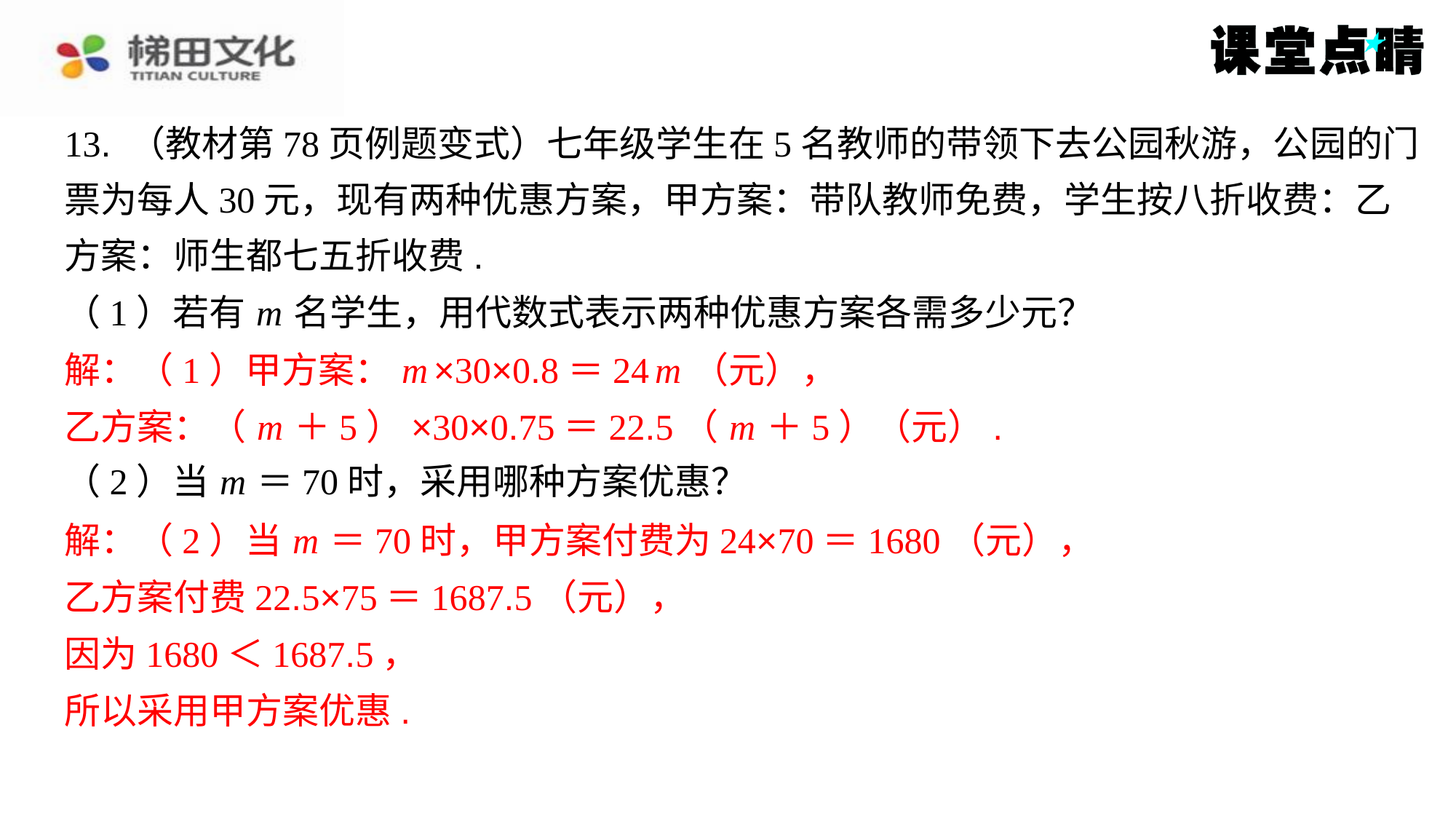

13. （教材第78页例题变式）七年级学生在5名教师的带领下去公园秋游，公园的门
票为每人30元，现有两种优惠方案，甲方案：带队教师免费，学生按八折收费：乙
方案：师生都七五折收费.
（1）若有 m 名学生，用代数式表示两种优惠方案各需多少元？
解：（1）甲方案： m ×30×0.8＝24 m （元），
乙方案：（ m ＋5）×30×0.75＝22.5（ m ＋5）（元）.
（2）当 m ＝70时，采用哪种方案优惠？
解：（2）当 m ＝70时，甲方案付费为24×70＝1680（元），
乙方案付费22.5×75＝1687.5（元），
因为1680＜1687.5，
所以采用甲方案优惠.
解：（1）甲方案： m ×30×0.8＝24 m （元），
乙方案：（ m ＋5）×30×0.75＝22.5（ m ＋5）（元）.
解：（2）当 m ＝70时，甲方案付费为24×70＝1680（元），
乙方案付费22.5×75＝1687.5（元），
因为1680＜1687.5，
所以采用甲方案优惠.